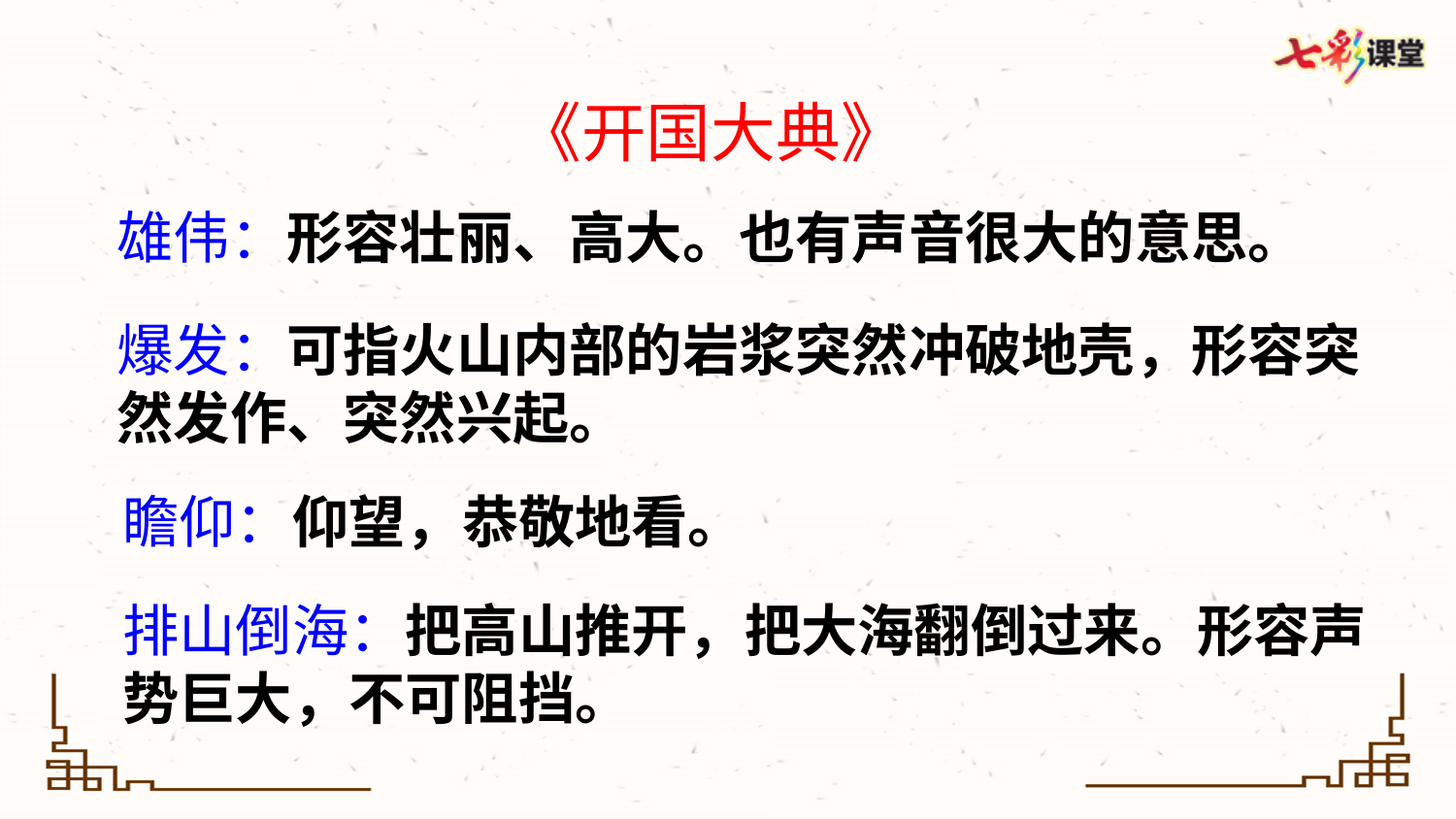

《开国大典》
雄伟：形容壮丽、高大。也有声音很大的意思。
爆发：可指火山内部的岩浆突然冲破地壳，形容突然发作、突然兴起。
瞻仰：仰望，恭敬地看。
排山倒海：把高山推开，把大海翻倒过来。形容声势巨大，不可阻挡。